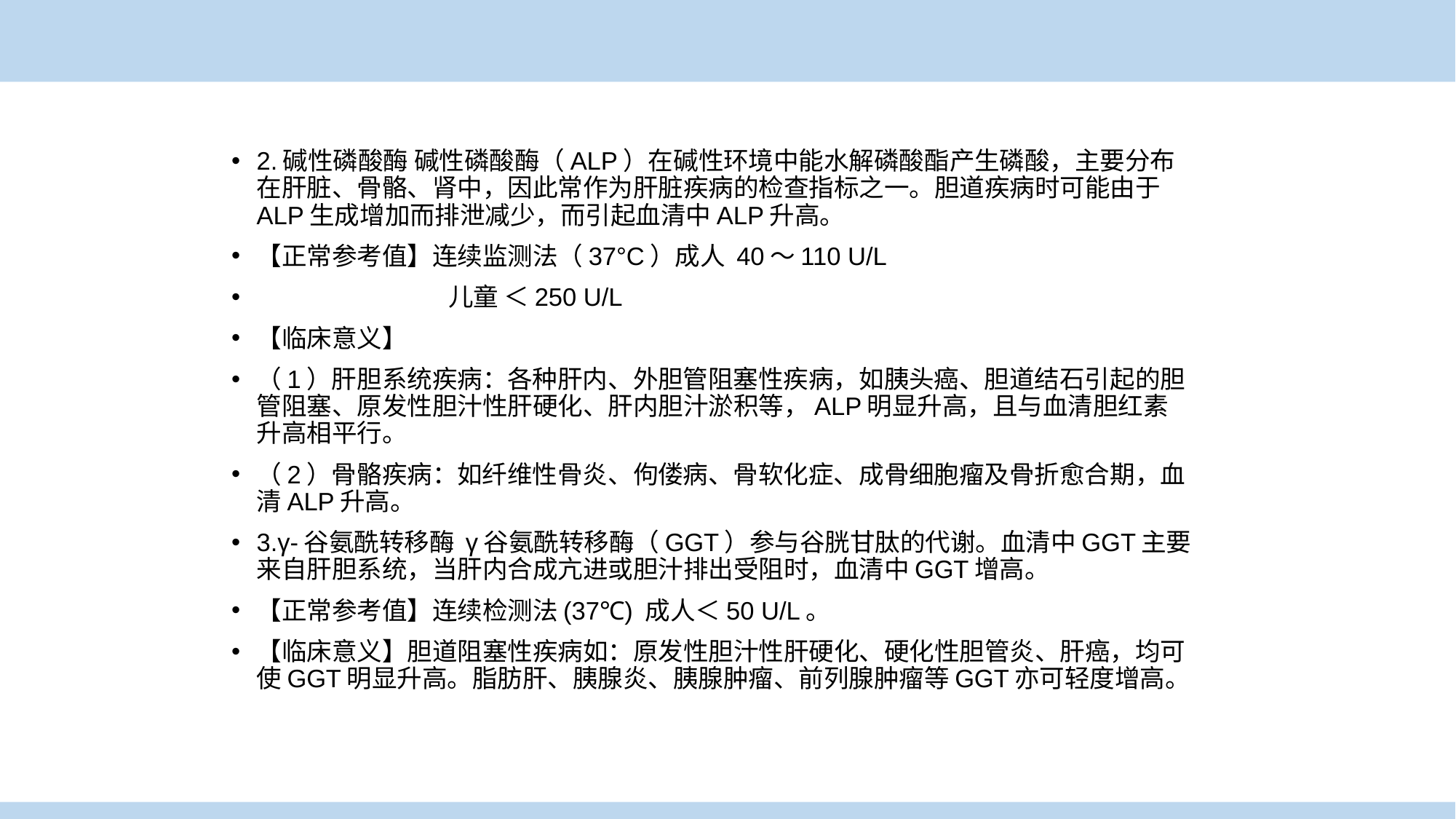

2.碱性磷酸酶 碱性磷酸酶（ALP）在碱性环境中能水解磷酸酯产生磷酸，主要分布在肝脏、骨骼、肾中，因此常作为肝脏疾病的检查指标之一。胆道疾病时可能由于ALP生成增加而排泄减少，而引起血清中ALP升高。
【正常参考值】连续监测法（37°C）成人 40～110 U/L
                                 儿童 ＜250 U/L
【临床意义】
（1）肝胆系统疾病：各种肝内、外胆管阻塞性疾病，如胰头癌、胆道结石引起的胆管阻塞、原发性胆汁性肝硬化、肝内胆汁淤积等，ALP明显升高，且与血清胆红素升高相平行。
（2）骨骼疾病：如纤维性骨炎、佝偻病、骨软化症、成骨细胞瘤及骨折愈合期，血清ALP升高。
3.γ-谷氨酰转移酶 γ谷氨酰转移酶（GGT）参与谷胱甘肽的代谢。血清中GGT主要来自肝胆系统，当肝内合成亢进或胆汁排出受阻时，血清中GGT增高。
【正常参考值】连续检测法(37℃) 成人＜50 U/L。
【临床意义】胆道阻塞性疾病如：原发性胆汁性肝硬化、硬化性胆管炎、肝癌，均可使GGT明显升高。脂肪肝、胰腺炎、胰腺肿瘤、前列腺肿瘤等GGT亦可轻度增高。